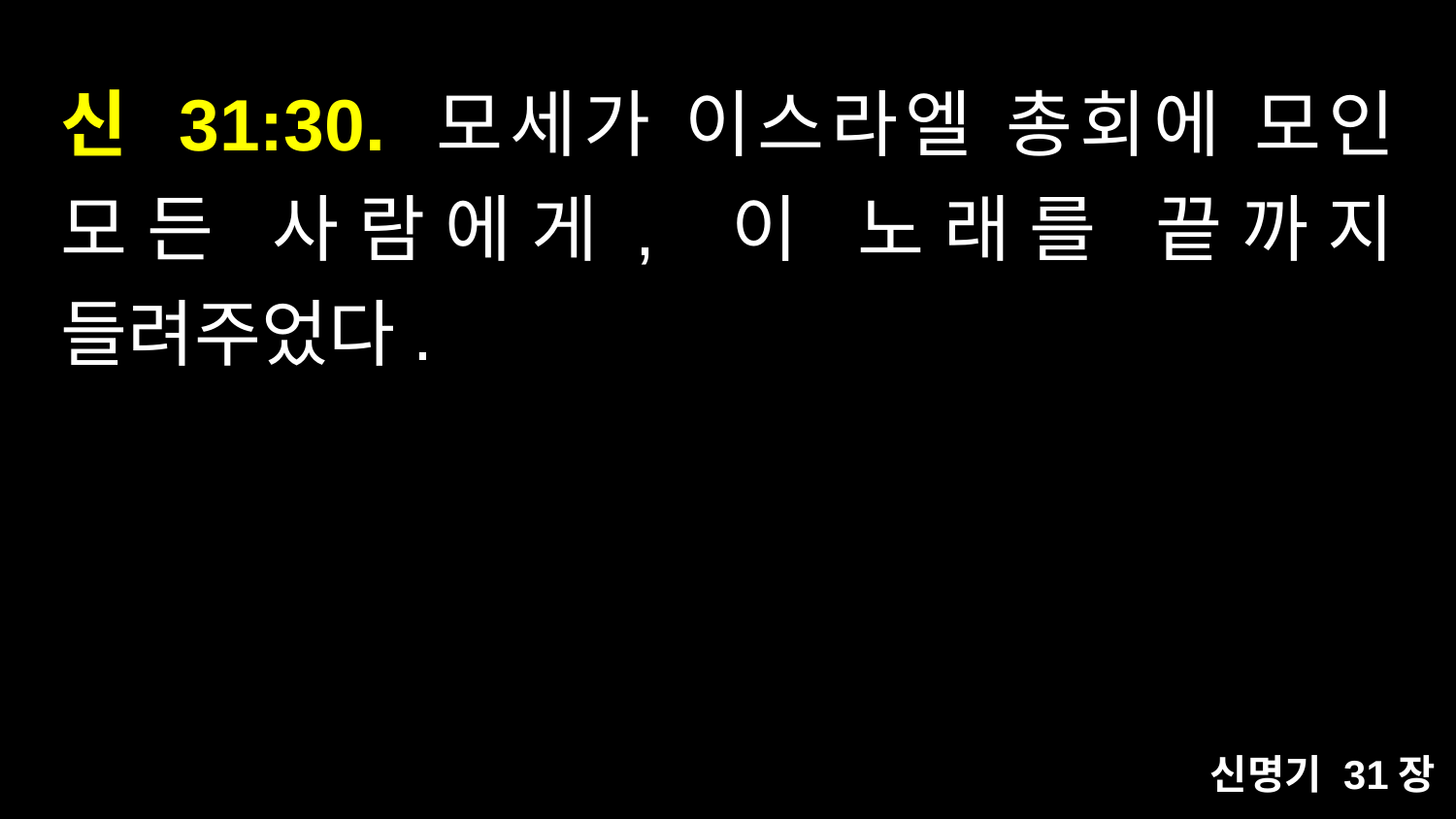

# 신 31:30. 모세가 이스라엘 총회에 모인 모든 사람에게, 이 노래를 끝까지 들려주었다.
신명기 31장